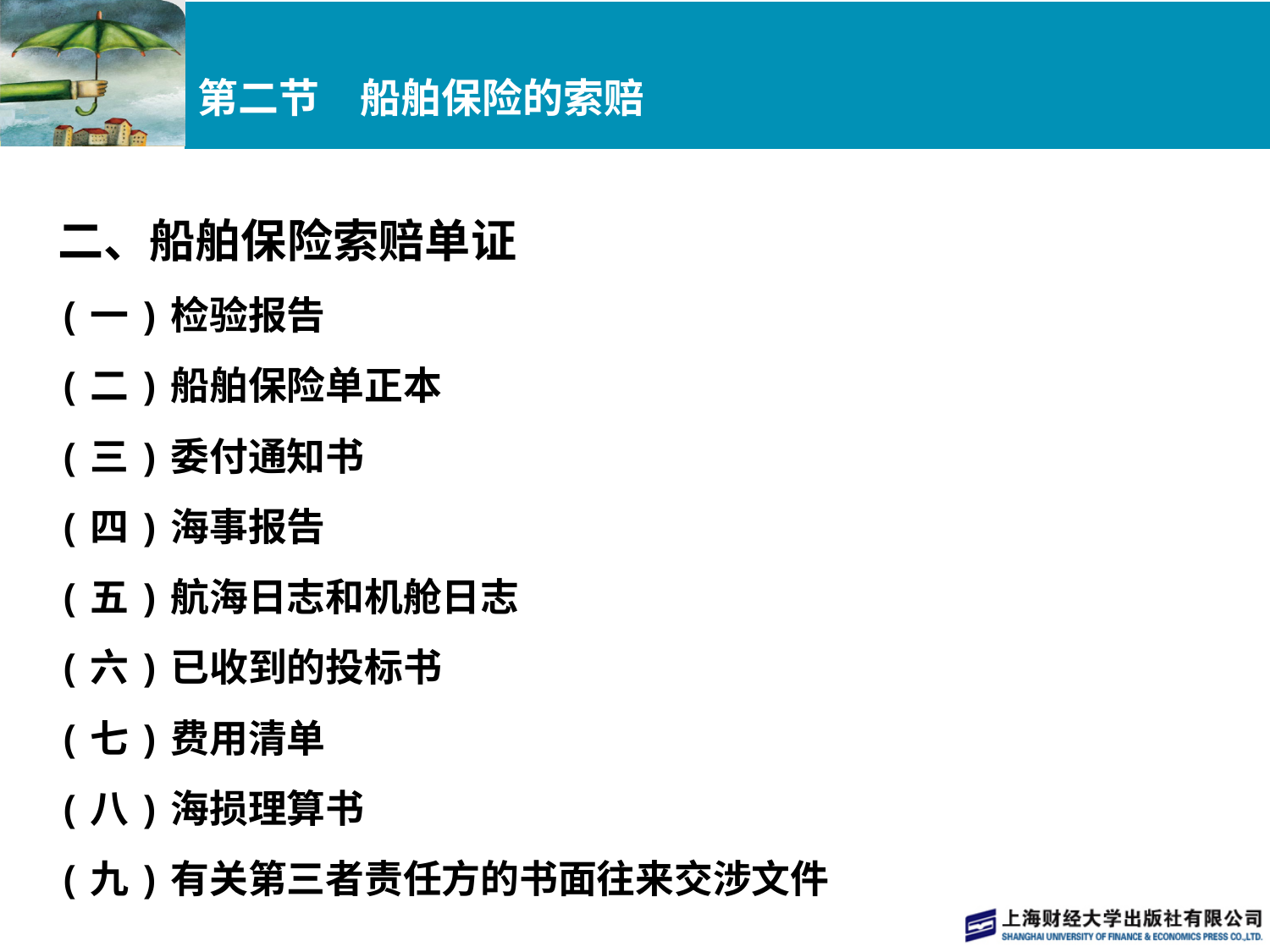

# 第二节　船舶保险的索赔
二、船舶保险索赔单证
(一)检验报告
(二)船舶保险单正本
(三)委付通知书
(四)海事报告
(五)航海日志和机舱日志
(六)已收到的投标书
(七)费用清单
(八)海损理算书
(九)有关第三者责任方的书面往来交涉文件